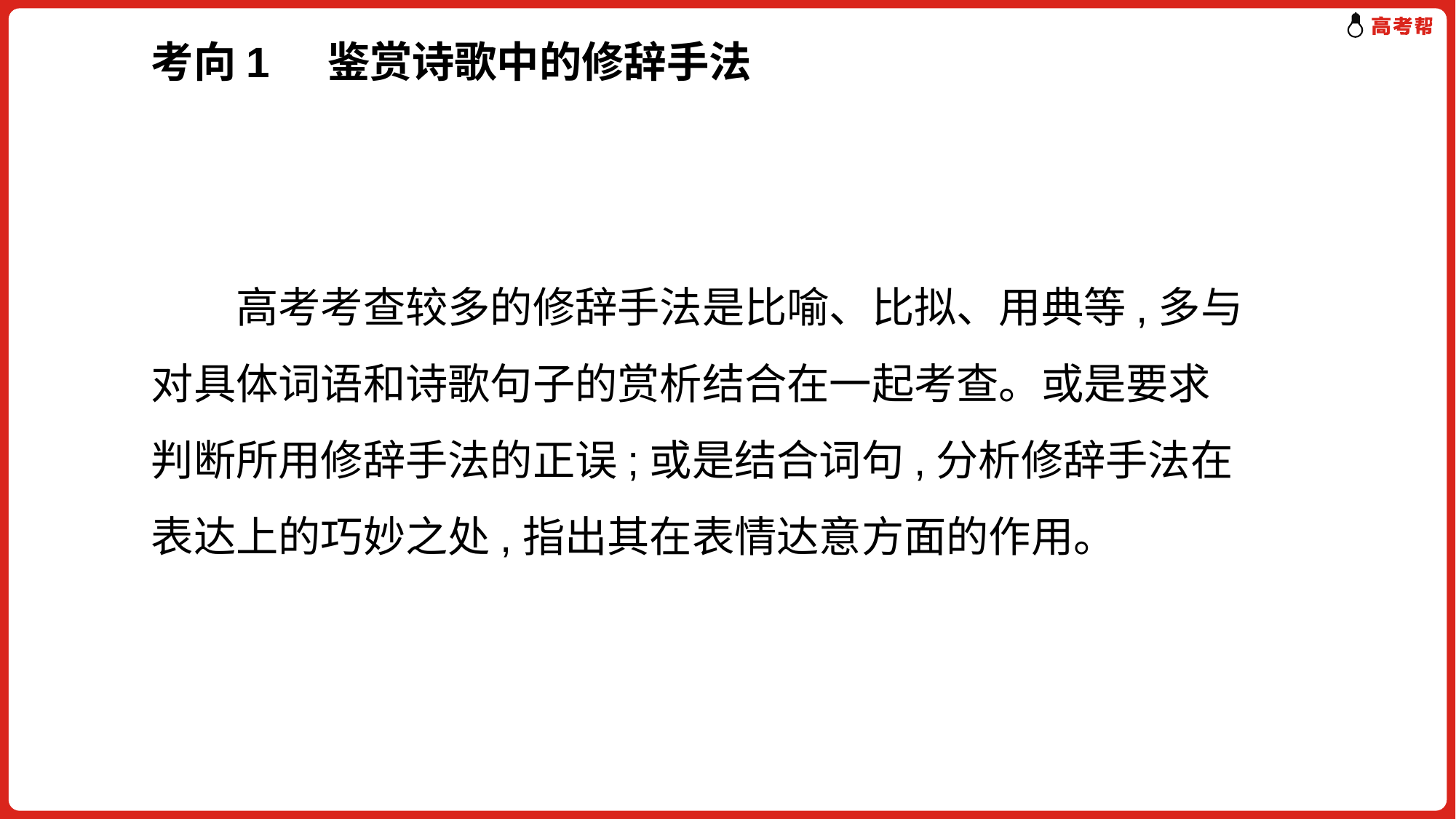

# 考向1    鉴赏诗歌中的修辞手法
　　高考考查较多的修辞手法是比喻、比拟、用典等,多与对具体词语和诗歌句子的赏析结合在一起考查。或是要求判断所用修辞手法的正误;或是结合词句,分析修辞手法在表达上的巧妙之处,指出其在表情达意方面的作用。